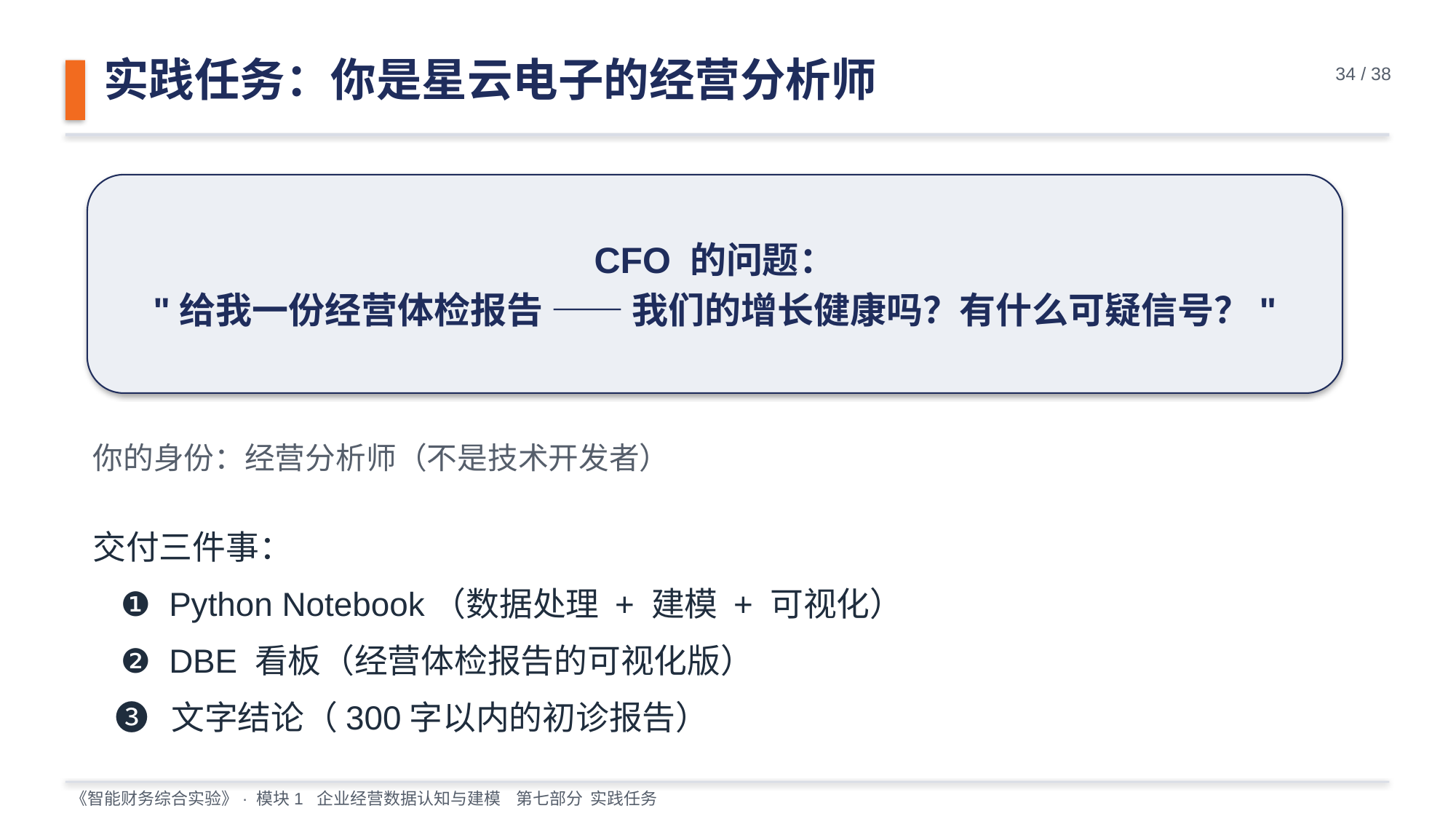

实践任务：你是星云电子的经营分析师

34 / 38

CFO 的问题：
"给我一份经营体检报告 —— 我们的增长健康吗？有什么可疑信号？"
你的身份：经营分析师（不是技术开发者）
交付三件事：
   ❶  Python Notebook（数据处理 + 建模 + 可视化）
   ❷  DBE 看板（经营体检报告的可视化版）
   ❸  文字结论（300字以内的初诊报告）

《智能财务综合实验》· 模块1  企业经营数据认知与建模    第七部分  实践任务